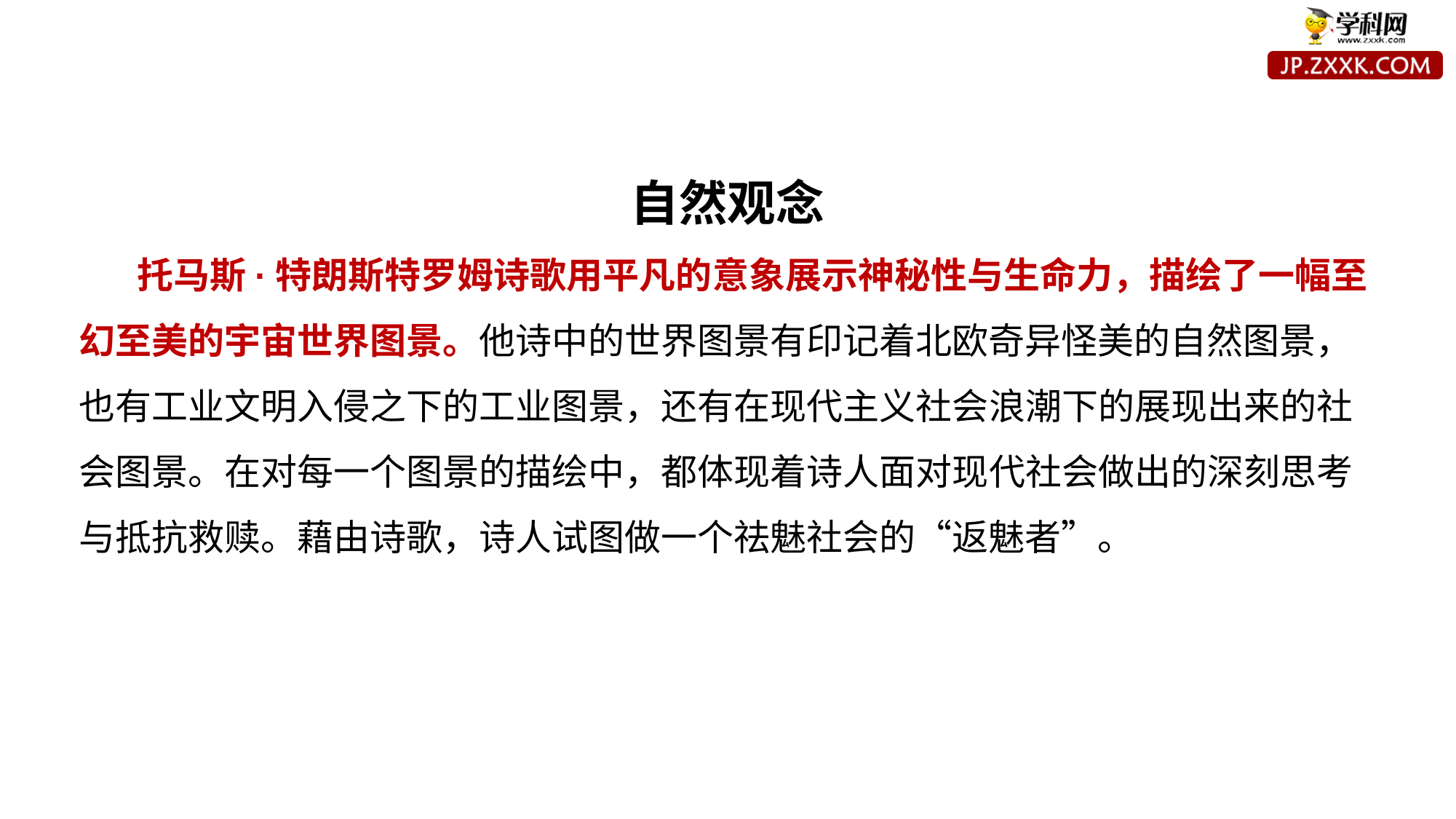

自然观念
      托马斯·特朗斯特罗姆诗歌用平凡的意象展示神秘性与生命力，描绘了一幅至幻至美的宇宙世界图景。他诗中的世界图景有印记着北欧奇异怪美的自然图景，也有工业文明入侵之下的工业图景，还有在现代主义社会浪潮下的展现出来的社会图景。在对每一个图景的描绘中，都体现着诗人面对现代社会做出的深刻思考与抵抗救赎。藉由诗歌，诗人试图做一个祛魅社会的“返魅者”。